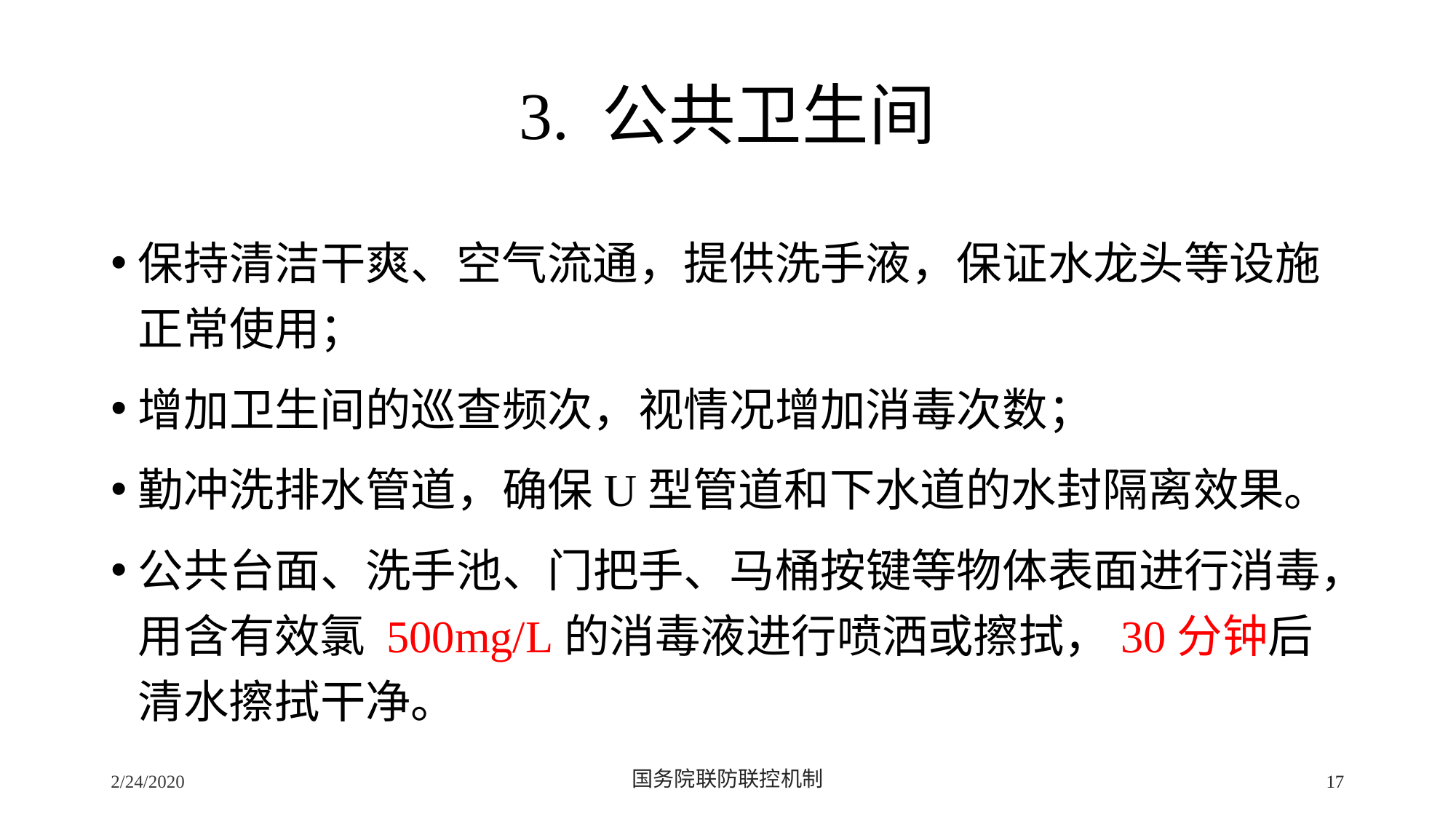

# 3. 公共卫生间
保持清洁干爽、空气流通，提供洗手液，保证水龙头等设施正常使用；
增加卫生间的巡查频次，视情况增加消毒次数；
勤冲洗排水管道，确保U型管道和下水道的水封隔离效果。
公共台面、洗手池、门把手、马桶按键等物体表面进行消毒，用含有效氯 500mg/L的消毒液进行喷洒或擦拭，30分钟后清水擦拭干净。
2/24/2020
国务院联防联控机制
17